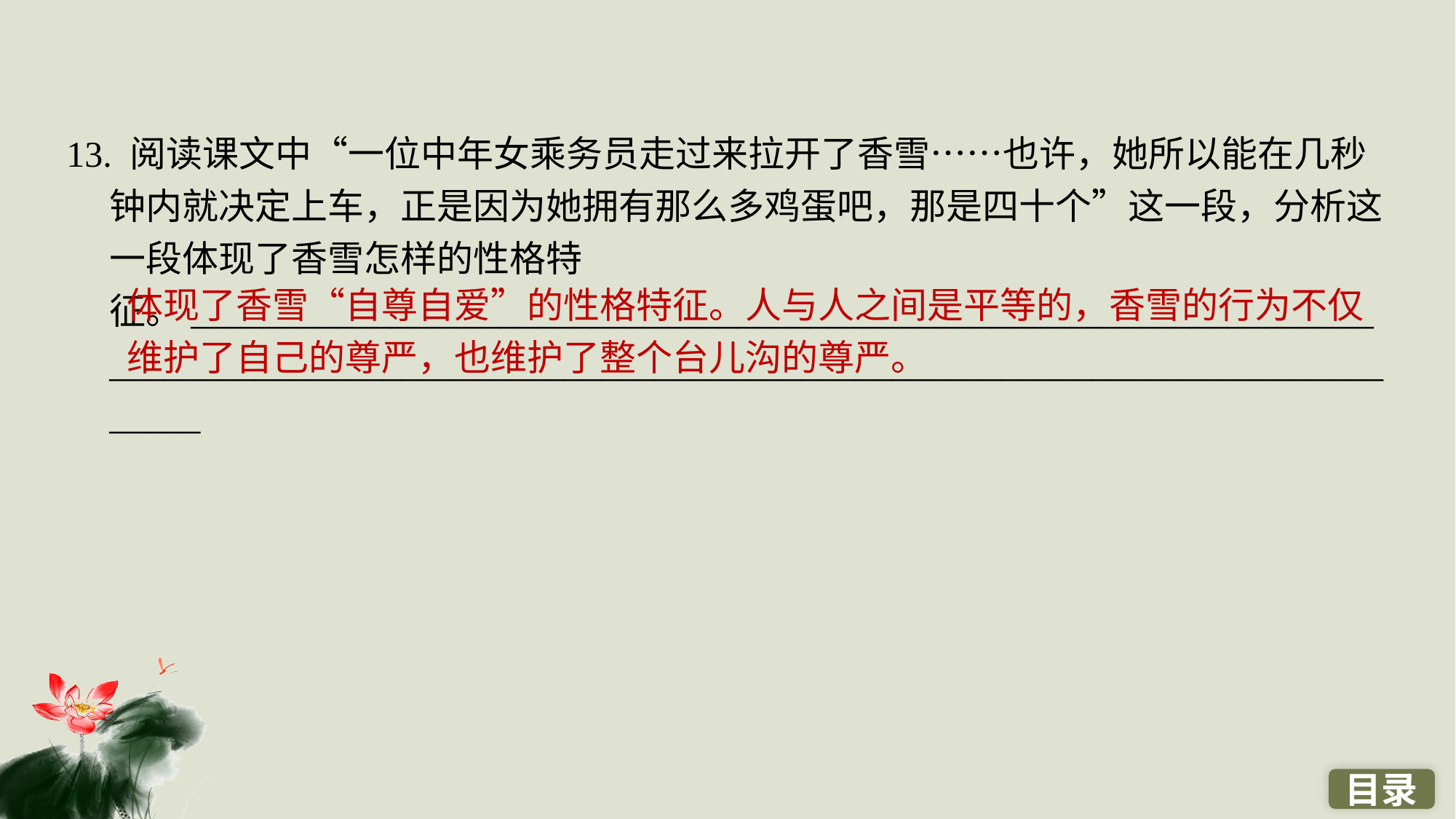

13. 阅读课文中“一位中年女乘务员走过来拉开了香雪……也许，她所以能在几秒钟内就决定上车，正是因为她拥有那么多鸡蛋吧，那是四十个”这一段，分析这一段体现了香雪怎样的性格特征。____________________________________________________________________________________________________________________________________________

体现了香雪“自尊自爱”的性格特征。人与人之间是平等的，香雪的行为不仅维护了自己的尊严，也维护了整个台儿沟的尊严。